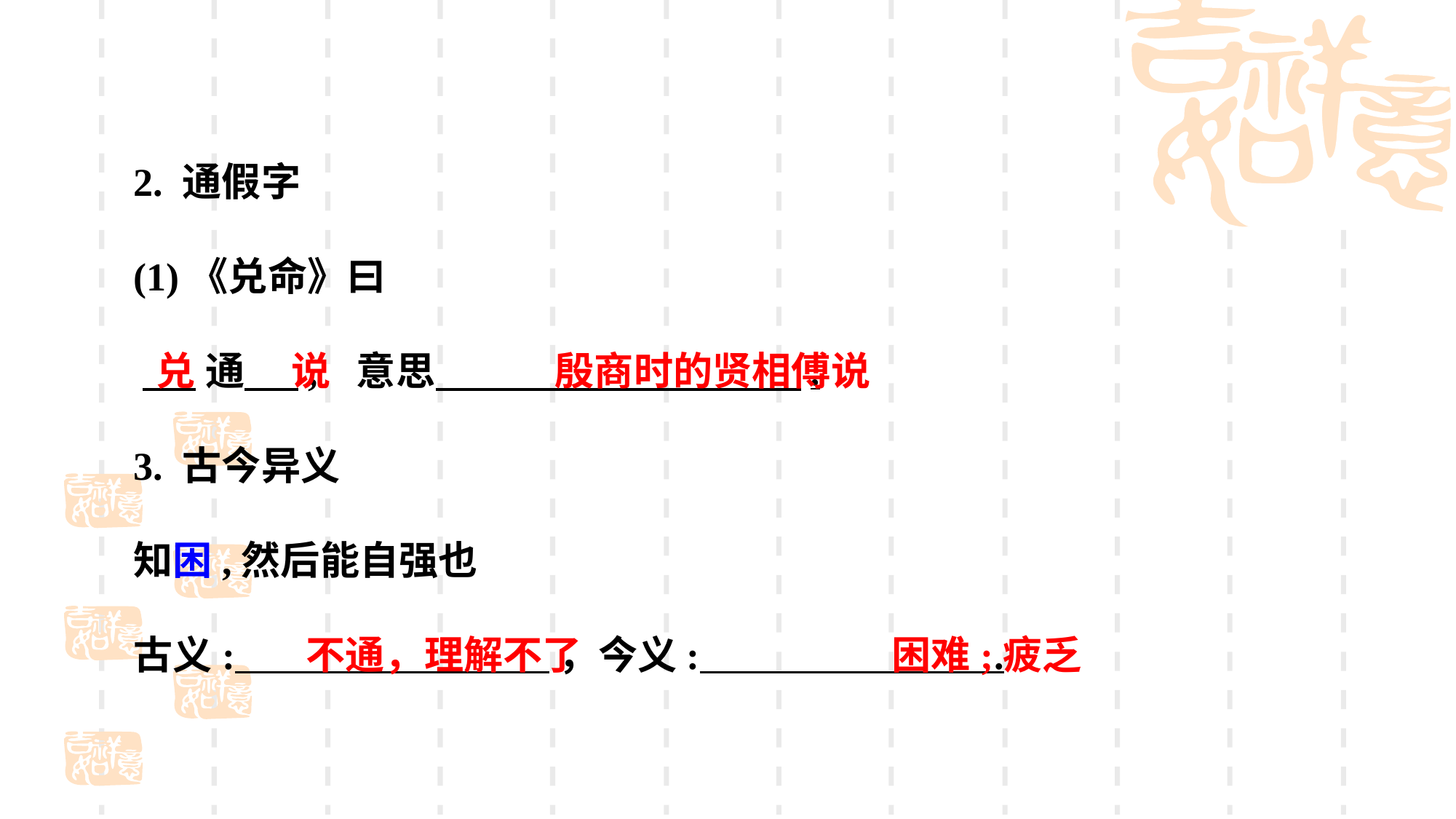

2. 通假字

(1)《兑命》曰

       通      ,   意思                                         .

3. 古今异义

知困,然后能自强也

古义:                                ，今义:                              .

兑
说
殷商时的贤相傅说
不通，理解不了
困难;疲乏